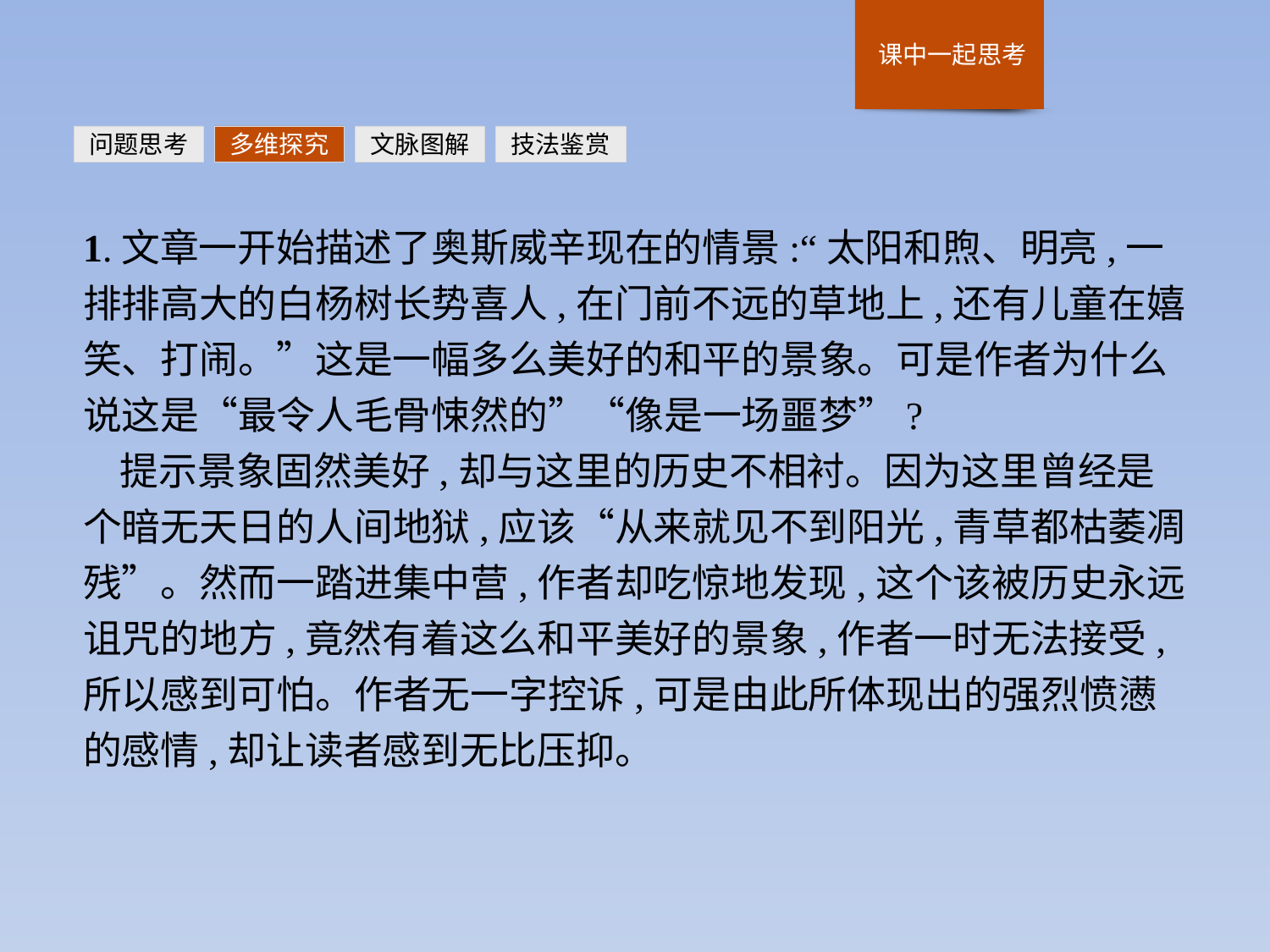

问题思考
多维探究
文脉图解
技法鉴赏
1.文章一开始描述了奥斯威辛现在的情景:“太阳和煦、明亮,一排排高大的白杨树长势喜人,在门前不远的草地上,还有儿童在嬉笑、打闹。”这是一幅多么美好的和平的景象。可是作者为什么说这是“最令人毛骨悚然的”“像是一场噩梦”?
提示景象固然美好,却与这里的历史不相衬。因为这里曾经是个暗无天日的人间地狱,应该“从来就见不到阳光,青草都枯萎凋残”。然而一踏进集中营,作者却吃惊地发现,这个该被历史永远诅咒的地方,竟然有着这么和平美好的景象,作者一时无法接受,所以感到可怕。作者无一字控诉,可是由此所体现出的强烈愤懑的感情,却让读者感到无比压抑。